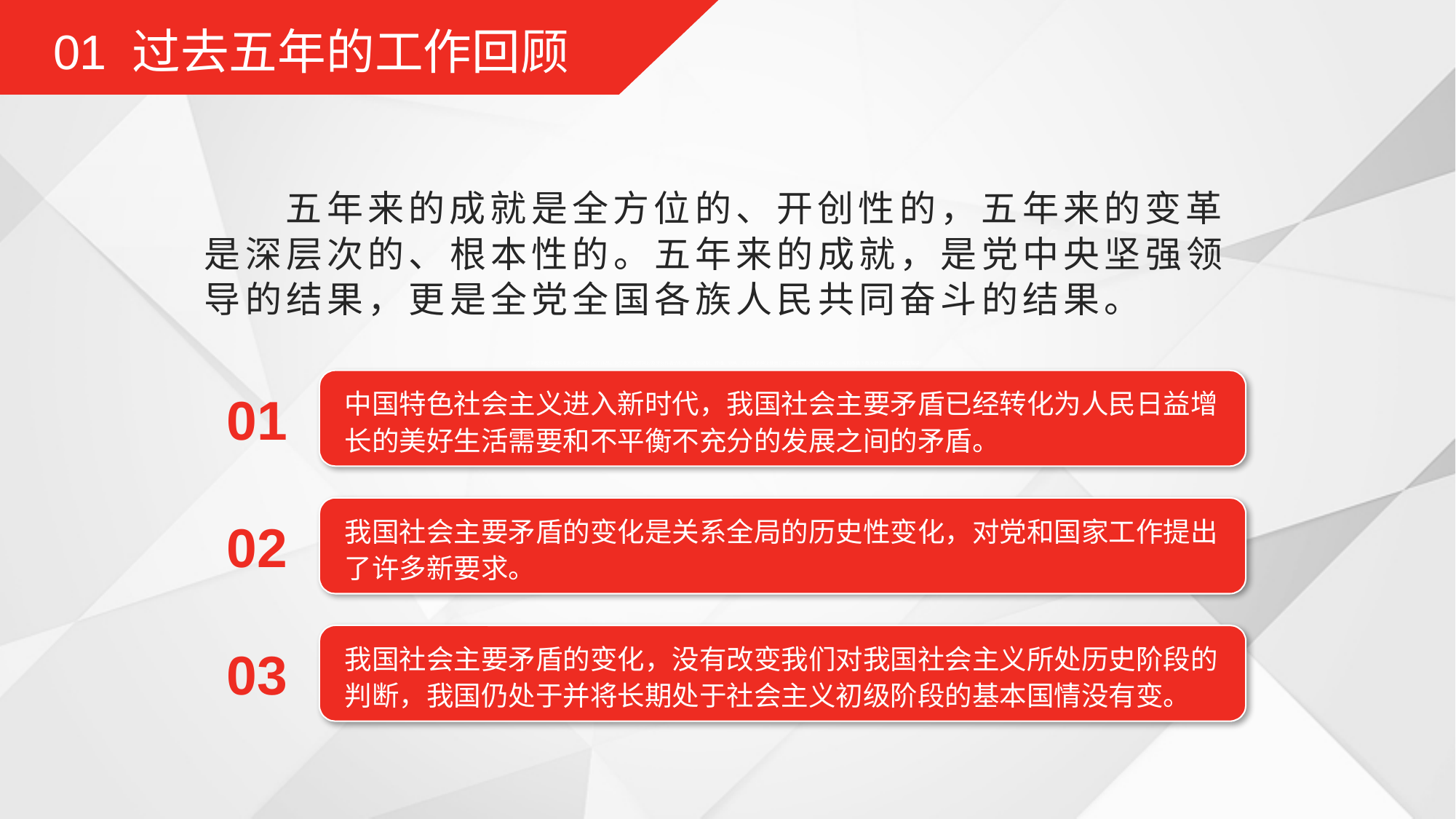

01 过去五年的工作回顾
五年来的成就是全方位的、开创性的，五年来的变革是深层次的、根本性的。五年来的成就，是党中央坚强领导的结果，更是全党全国各族人民共同奋斗的结果。

中国特色社会主义进入新时代，我国社会主要矛盾已经转化为人民日益增长的美好生活需要和不平衡不充分的发展之间的矛盾。
01

我国社会主要矛盾的变化是关系全局的历史性变化，对党和国家工作提出了许多新要求。
02

我国社会主要矛盾的变化，没有改变我们对我国社会主义所处历史阶段的判断，我国仍处于并将长期处于社会主义初级阶段的基本国情没有变。
03